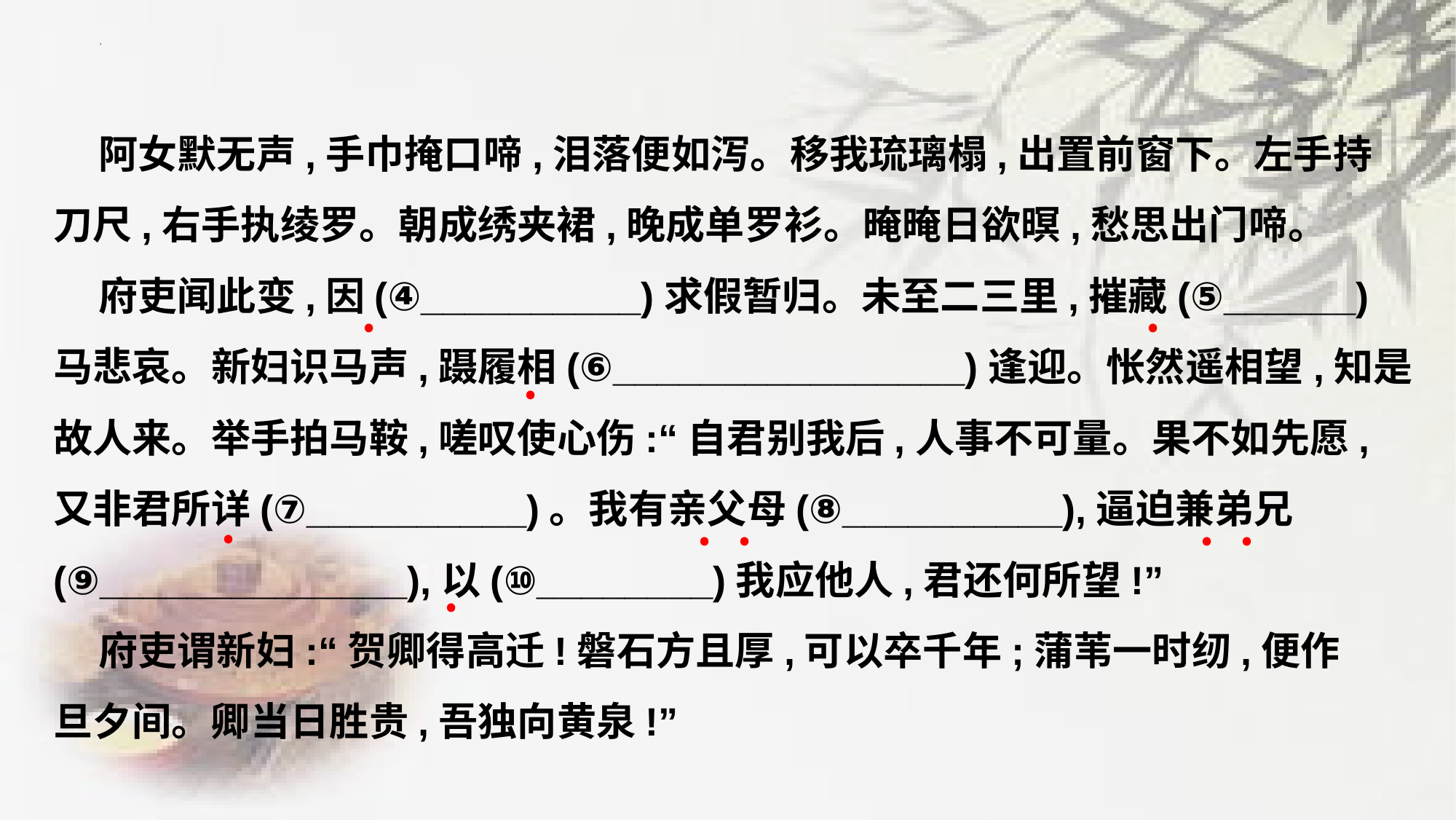

阿女默无声,手巾掩口啼,泪落便如泻。移我琉璃榻,出置前窗下。左手持
刀尺,右手执绫罗。朝成绣夹裙,晚成单罗衫。晻晻日欲暝,愁思出门啼。
    府吏闻此变,因(④__________)求假暂归。未至二三里,摧藏(⑤______)
马悲哀。新妇识马声,蹑履相(⑥________________)逢迎。怅然遥相望,知是
故人来。举手拍马鞍,嗟叹使心伤:“自君别我后,人事不可量。果不如先愿,
又非君所详(⑦__________)。我有亲父母(⑧__________),逼迫兼弟兄
(⑨______________),以(⑩________)我应他人,君还何所望!”
    府吏谓新妇:“贺卿得高迁!磐石方且厚,可以卒千年;蒲苇一时纫,便作
旦夕间。卿当日胜贵,吾独向黄泉!”
﹒
﹒
﹒
﹒
﹒
﹒
﹒
﹒
﹒